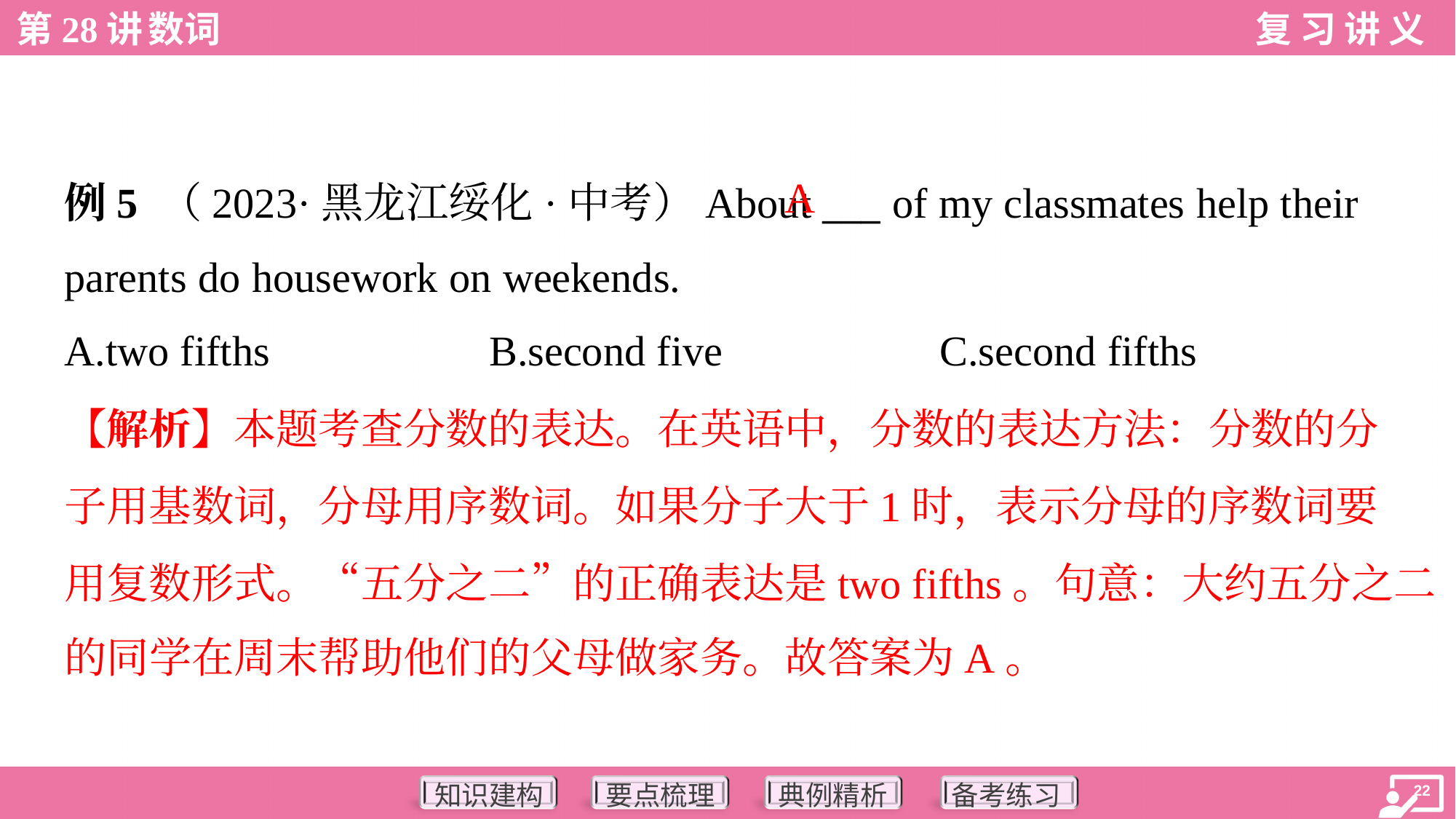

A
例5 （2023·黑龙江绥化·中考）About ___ of my classmates help their
parents do housework on weekends.
A.two fifths	B.second five	C.second fifths
【解析】本题考查分数的表达。在英语中，分数的表达方法：分数的分
子用基数词，分母用序数词。如果分子大于1时，表示分母的序数词要
用复数形式。“五分之二”的正确表达是two fifths。句意：大约五分之二
的同学在周末帮助他们的父母做家务。故答案为A。